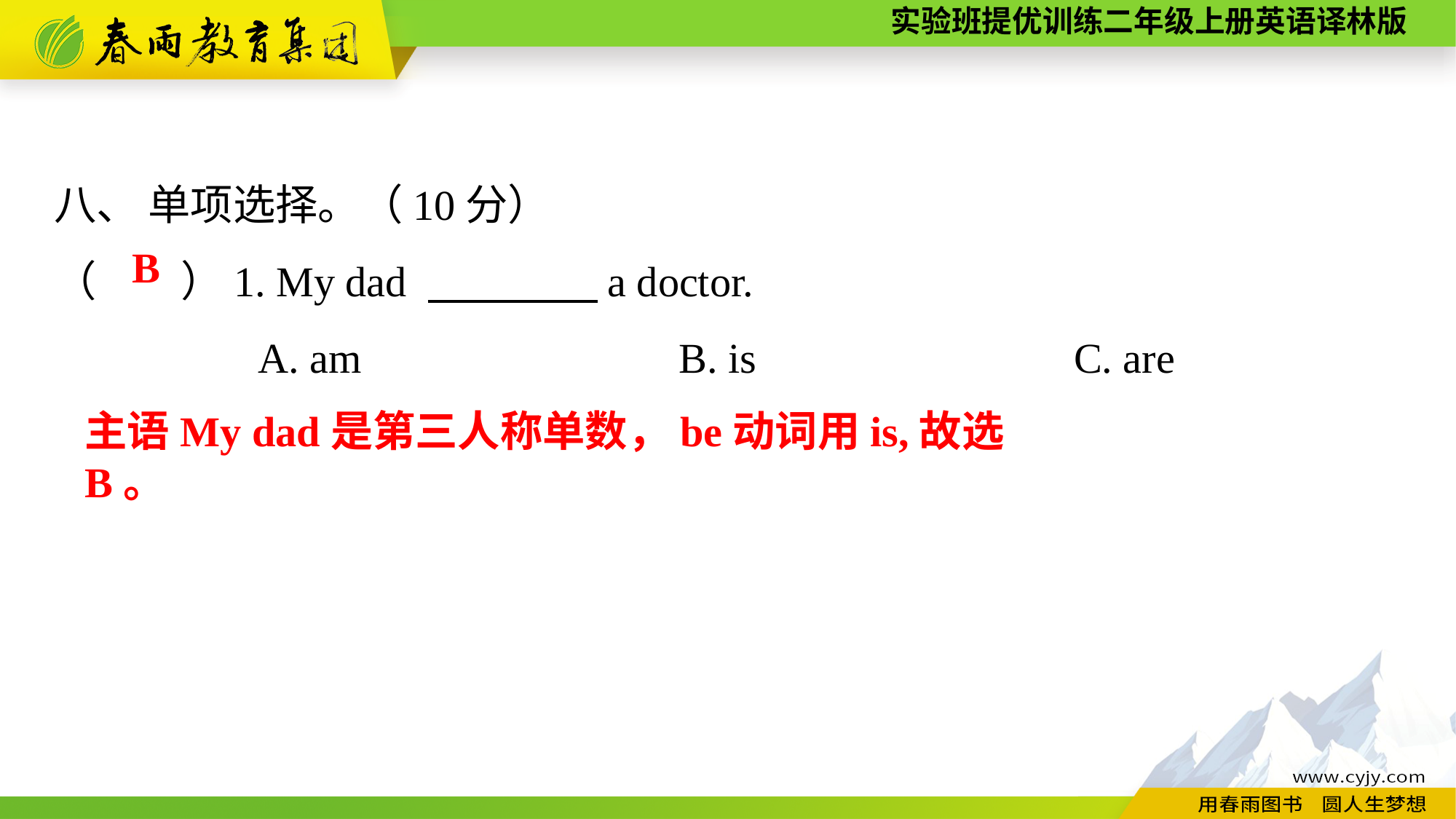

八、 单项选择。（10分）
（　　）1. My dad 　　　　a doctor.
A. am　　　　　　　B. is　　　　　　　C. are
B
主语My dad是第三人称单数，be动词用is,故选B。